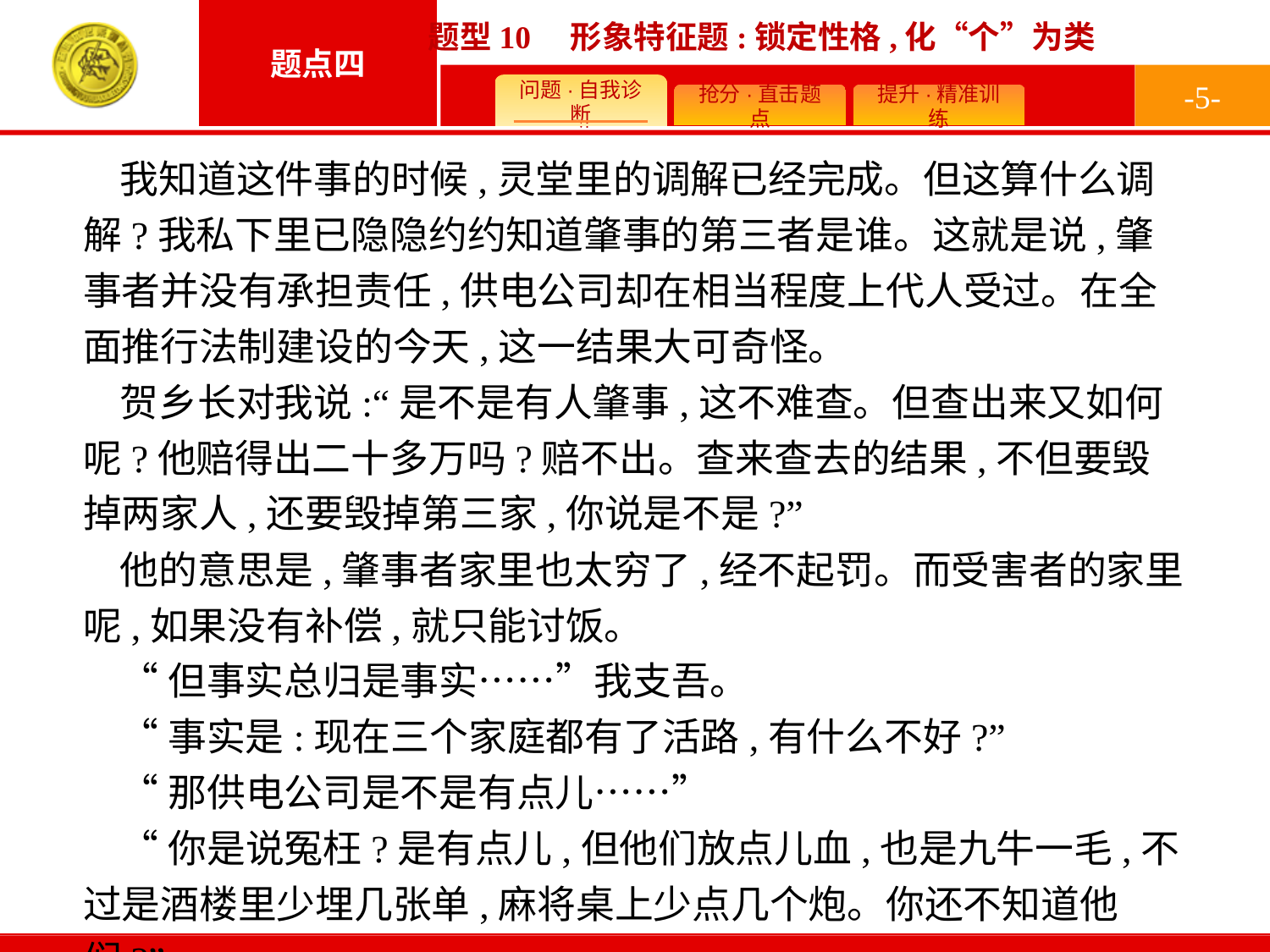

-5-
我知道这件事的时候,灵堂里的调解已经完成。但这算什么调解?我私下里已隐隐约约知道肇事的第三者是谁。这就是说,肇事者并没有承担责任,供电公司却在相当程度上代人受过。在全面推行法制建设的今天,这一结果大可奇怪。
贺乡长对我说:“是不是有人肇事,这不难查。但查出来又如何呢?他赔得出二十多万吗?赔不出。查来查去的结果,不但要毁掉两家人,还要毁掉第三家,你说是不是?”
他的意思是,肇事者家里也太穷了,经不起罚。而受害者的家里呢,如果没有补偿,就只能讨饭。
“但事实总归是事实……”我支吾。
“事实是:现在三个家庭都有了活路,有什么不好?”
“那供电公司是不是有点儿……”
“你是说冤枉?是有点儿,但他们放点儿血,也是九牛一毛,不过是酒楼里少埋几张单,麻将桌上少点几个炮。你还不知道他们?”